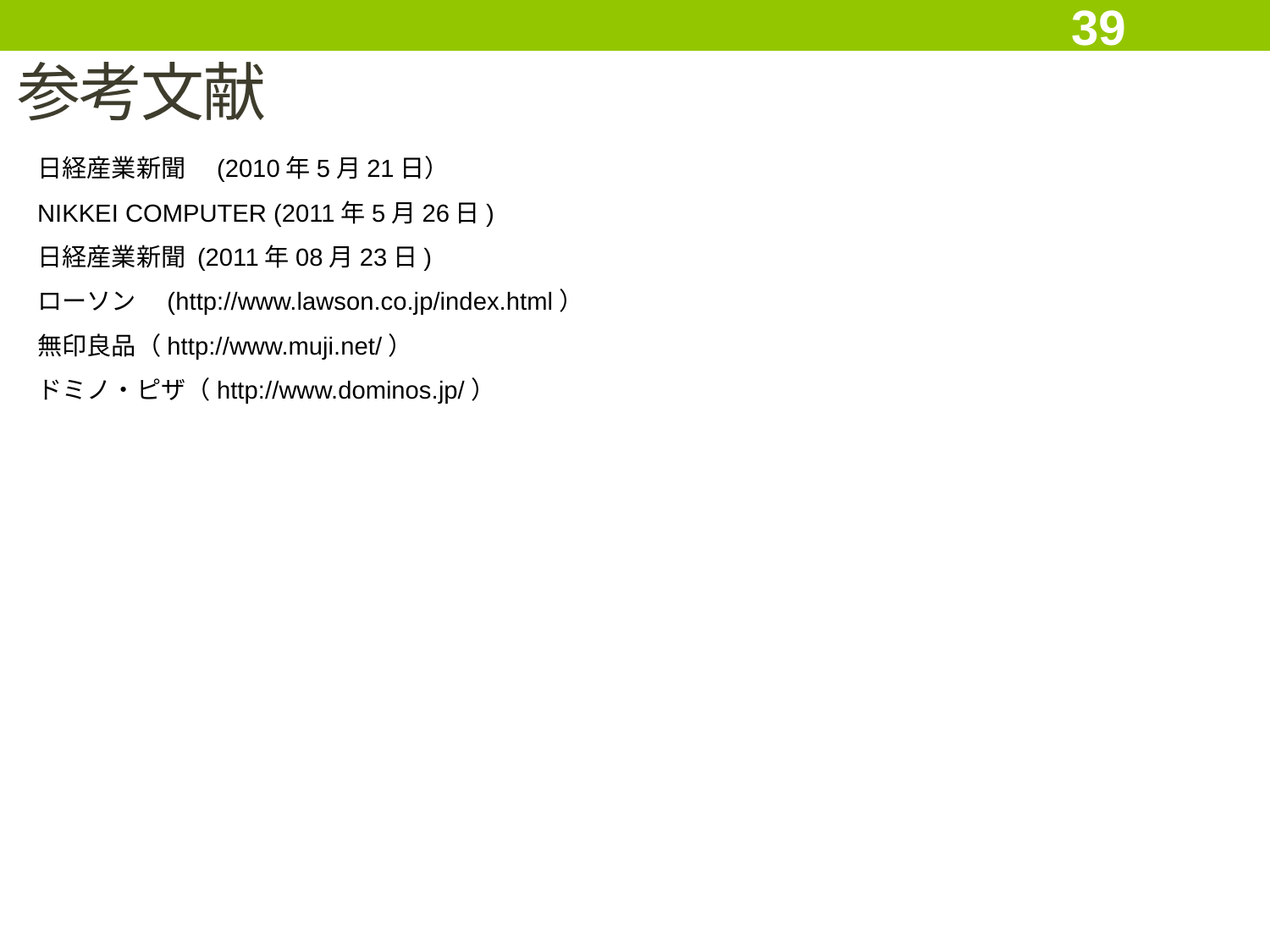

39
参考文献
日経産業新聞　(2010年5月21日）
NIKKEI COMPUTER (2011年5月26日)
日経産業新聞 (2011年08月23日)
ローソン　(http://www.lawson.co.jp/index.html）
無印良品（http://www.muji.net/）
ドミノ・ピザ（http://www.dominos.jp/）